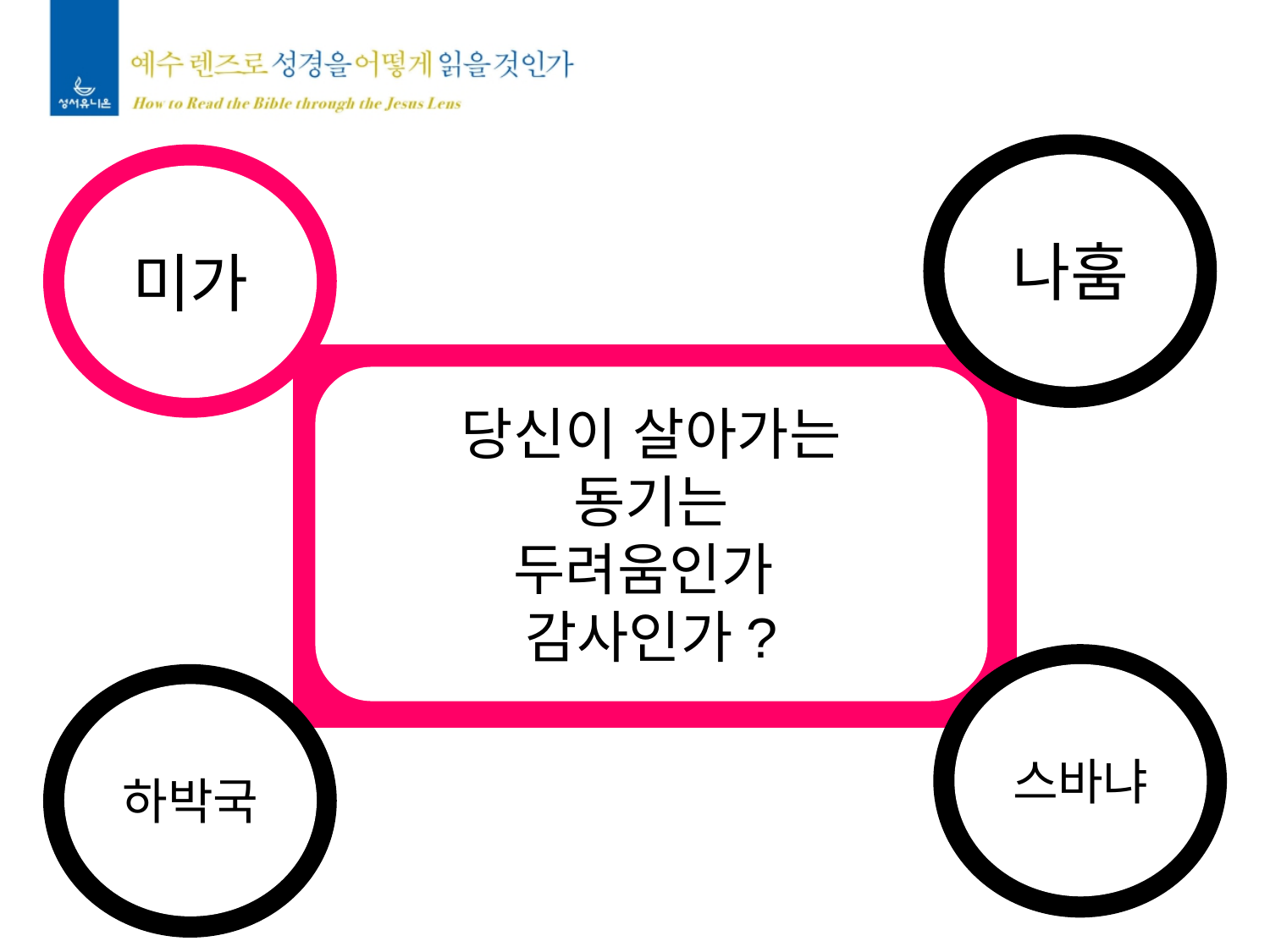

나훔
미가

당신이 살아가는
동기는
두려움인가
감사인가?

스바냐
하박국